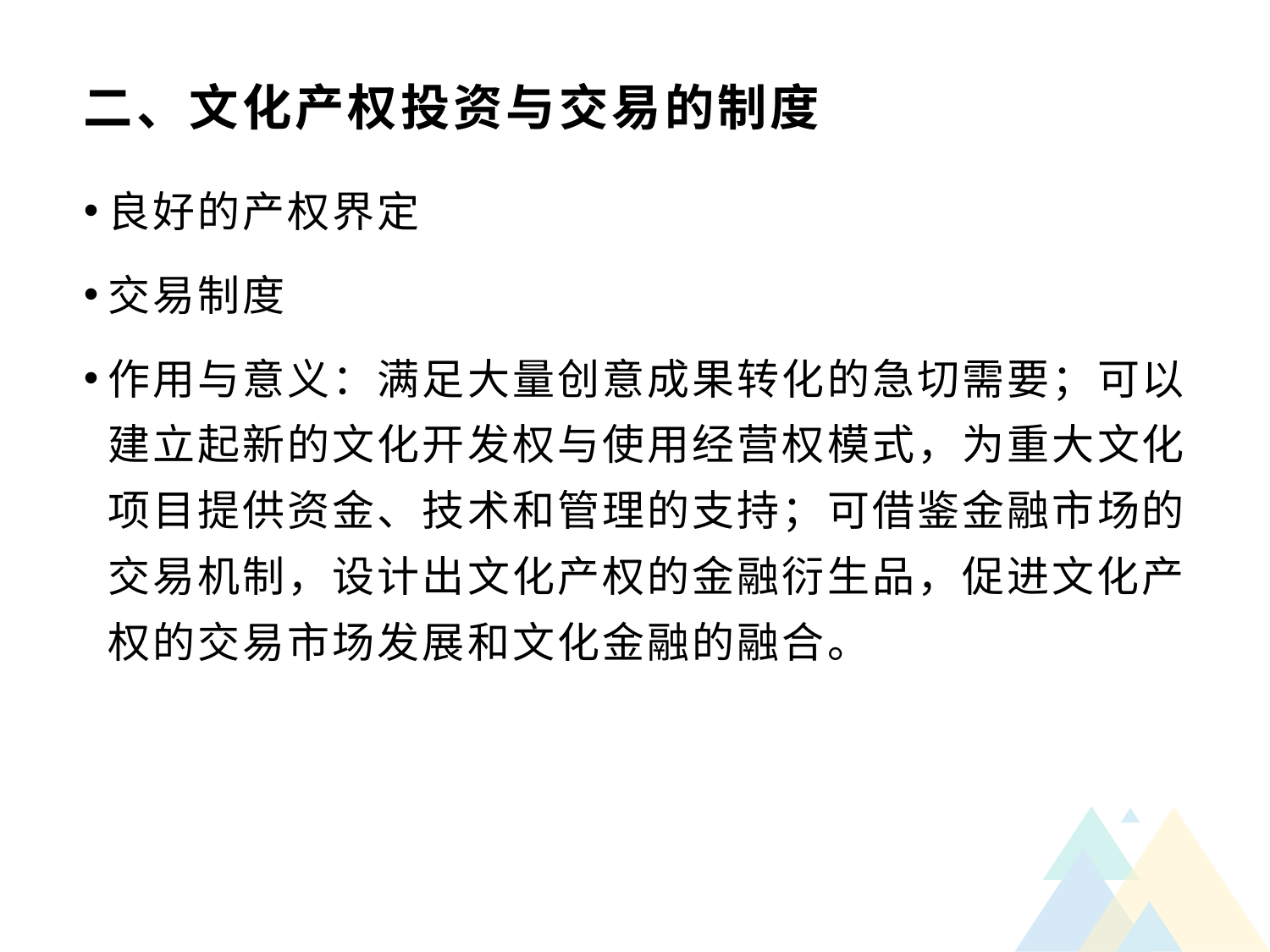

# 二、文化产权投资与交易的制度
良好的产权界定
交易制度
作用与意义：满足大量创意成果转化的急切需要；可以建立起新的文化开发权与使用经营权模式，为重大文化项目提供资金、技术和管理的支持；可借鉴金融市场的交易机制，设计出文化产权的金融衍生品，促进文化产权的交易市场发展和文化金融的融合。